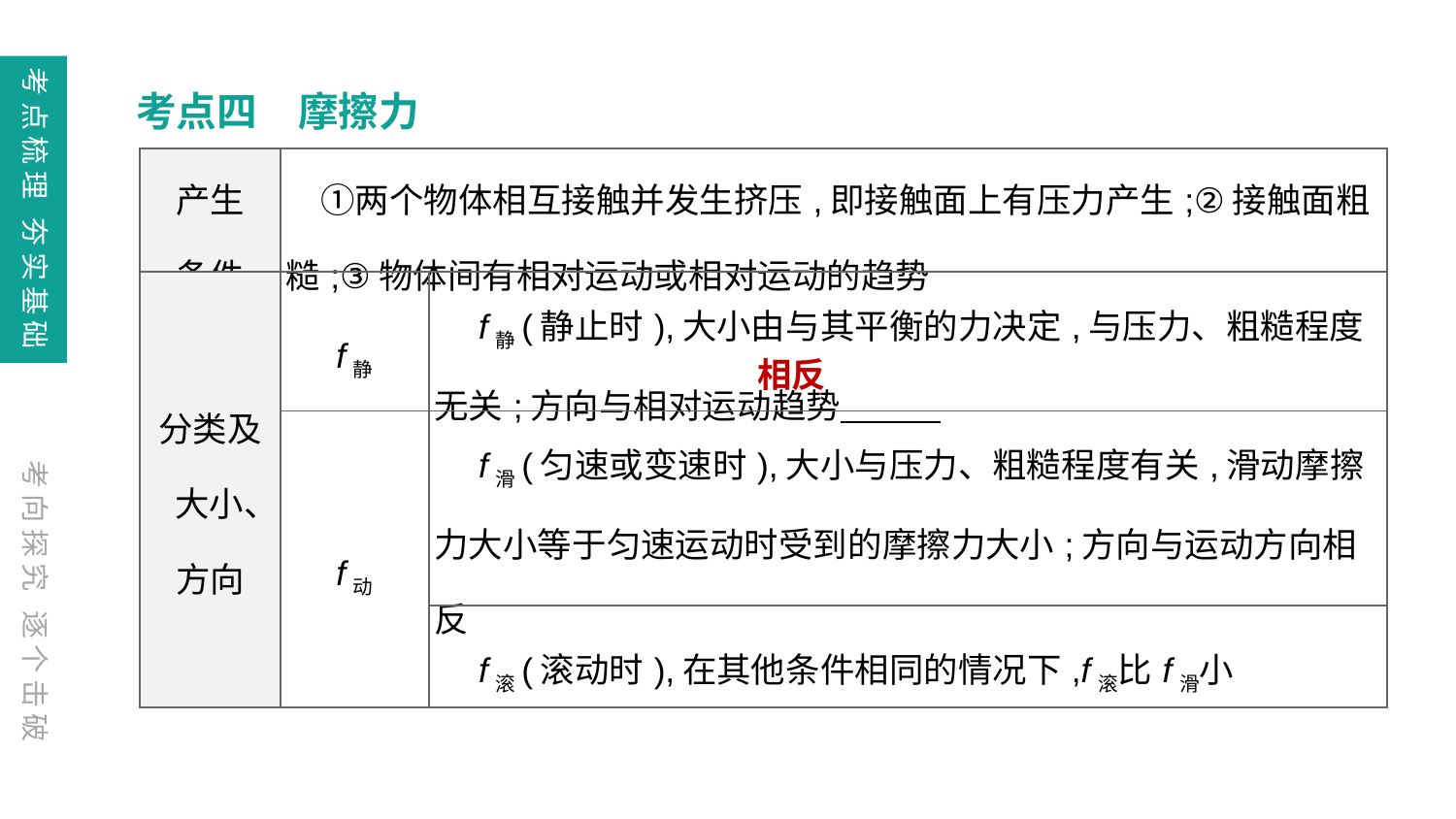

考点梳理 夯实基础
考点四　摩擦力
| 产生 条件 | ①两个物体相互接触并发生挤压,即接触面上有压力产生;②接触面粗糙;③物体间有相对运动或相对运动的趋势 |  |
| --- | --- | --- |
| 分类及 大小、 方向 | f静 | f静(静止时),大小由与其平衡的力决定,与压力、粗糙程度无关;方向与相对运动趋势 |
|  | f动 | f滑(匀速或变速时),大小与压力、粗糙程度有关,滑动摩擦力大小等于匀速运动时受到的摩擦力大小;方向与运动方向相反 |
|  |  | f滚(滚动时),在其他条件相同的情况下,f滚比f滑小 |
相反
考向探究 逐个击破